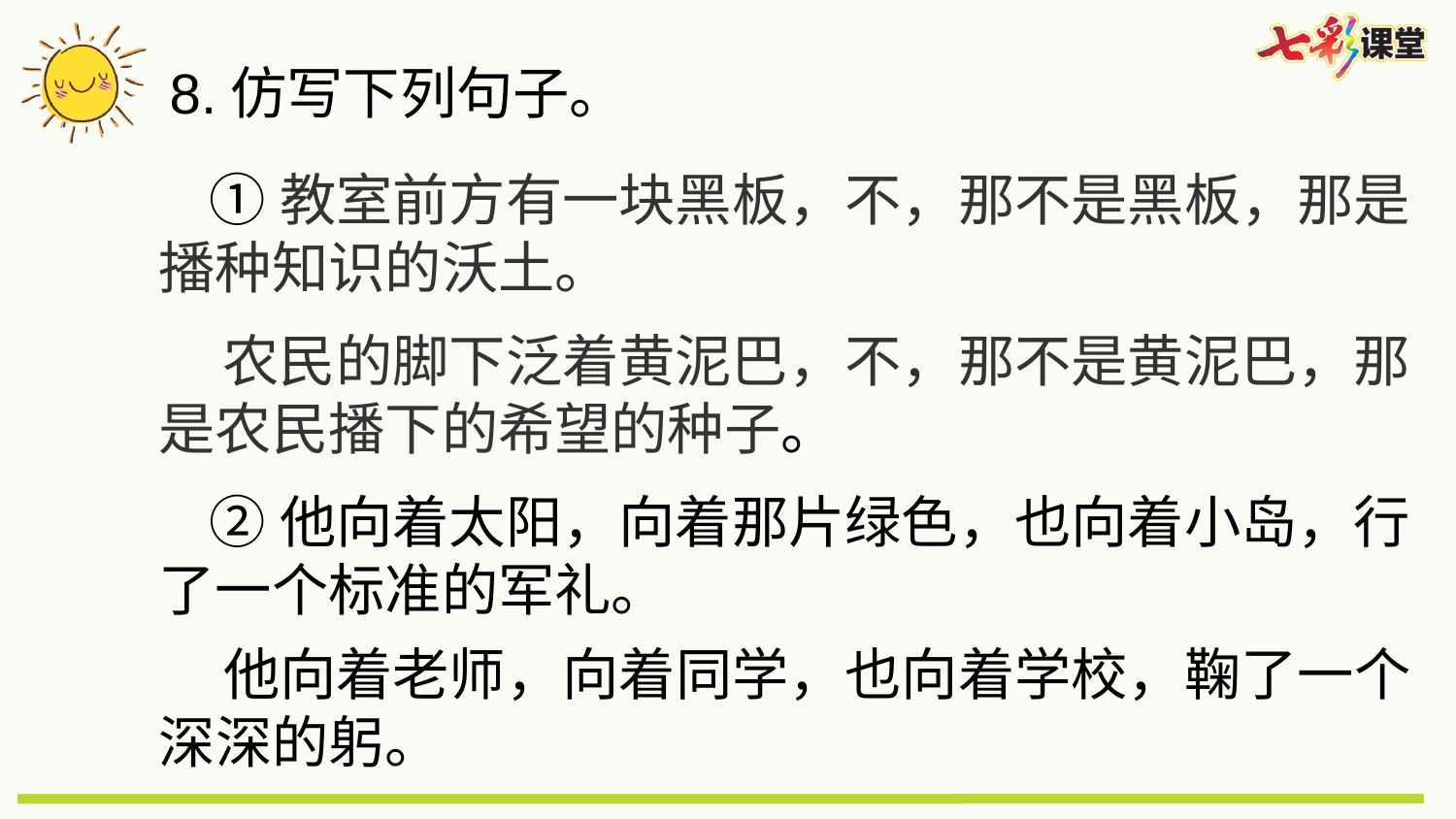

8.仿写下列句子。
    ①教室前方有一块黑板，不，那不是黑板，那是播种知识的沃土。
    农民的脚下泛着黄泥巴，不，那不是黄泥巴，那是农民播下的希望的种子。
    ②他向着太阳，向着那片绿色，也向着小岛，行了一个标准的军礼。
    他向着老师，向着同学，也向着学校，鞠了一个深深的躬。